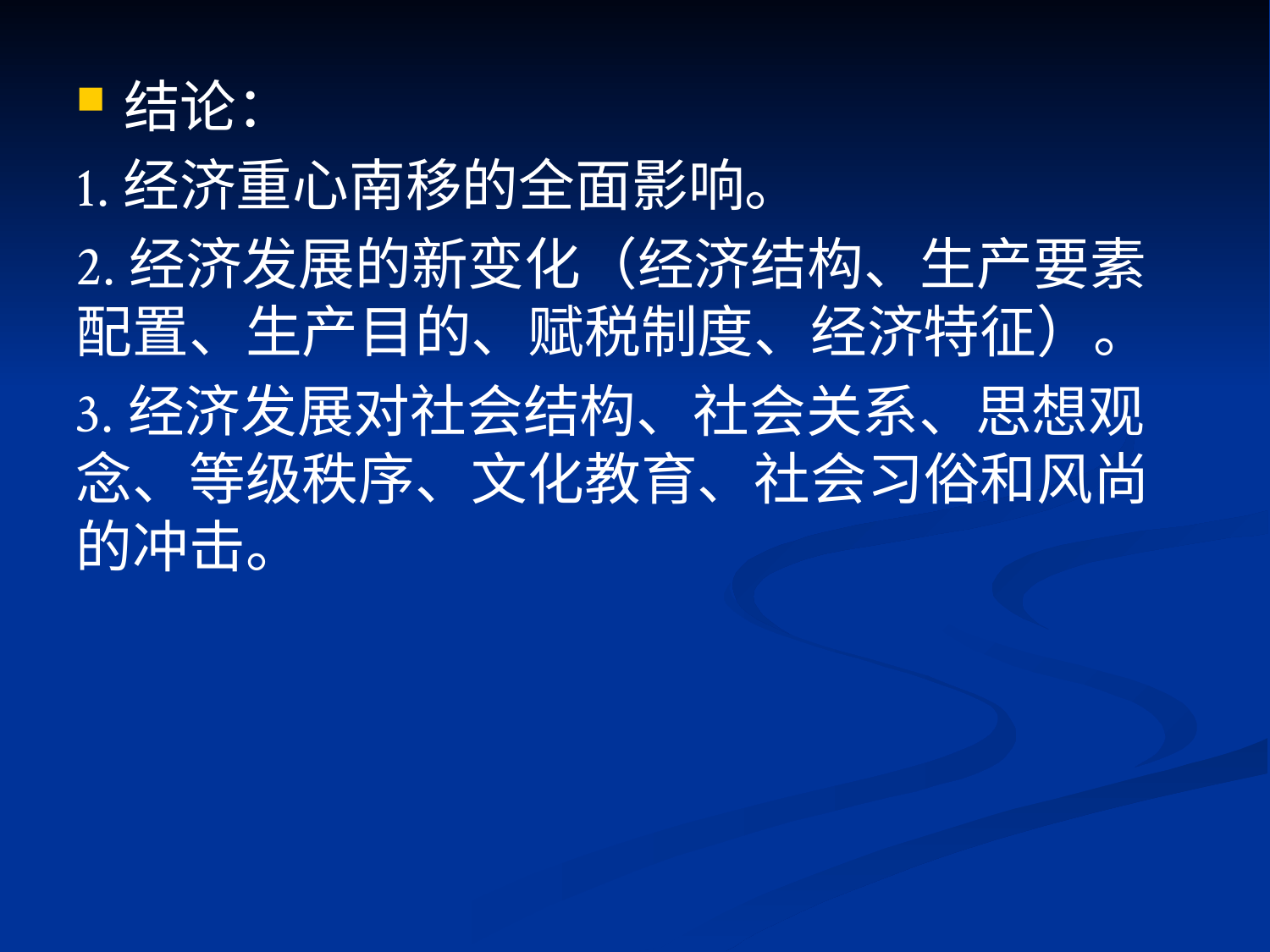

结论：
1.经济重心南移的全面影响。
2.经济发展的新变化（经济结构、生产要素配置、生产目的、赋税制度、经济特征）。
3.经济发展对社会结构、社会关系、思想观念、等级秩序、文化教育、社会习俗和风尚的冲击。